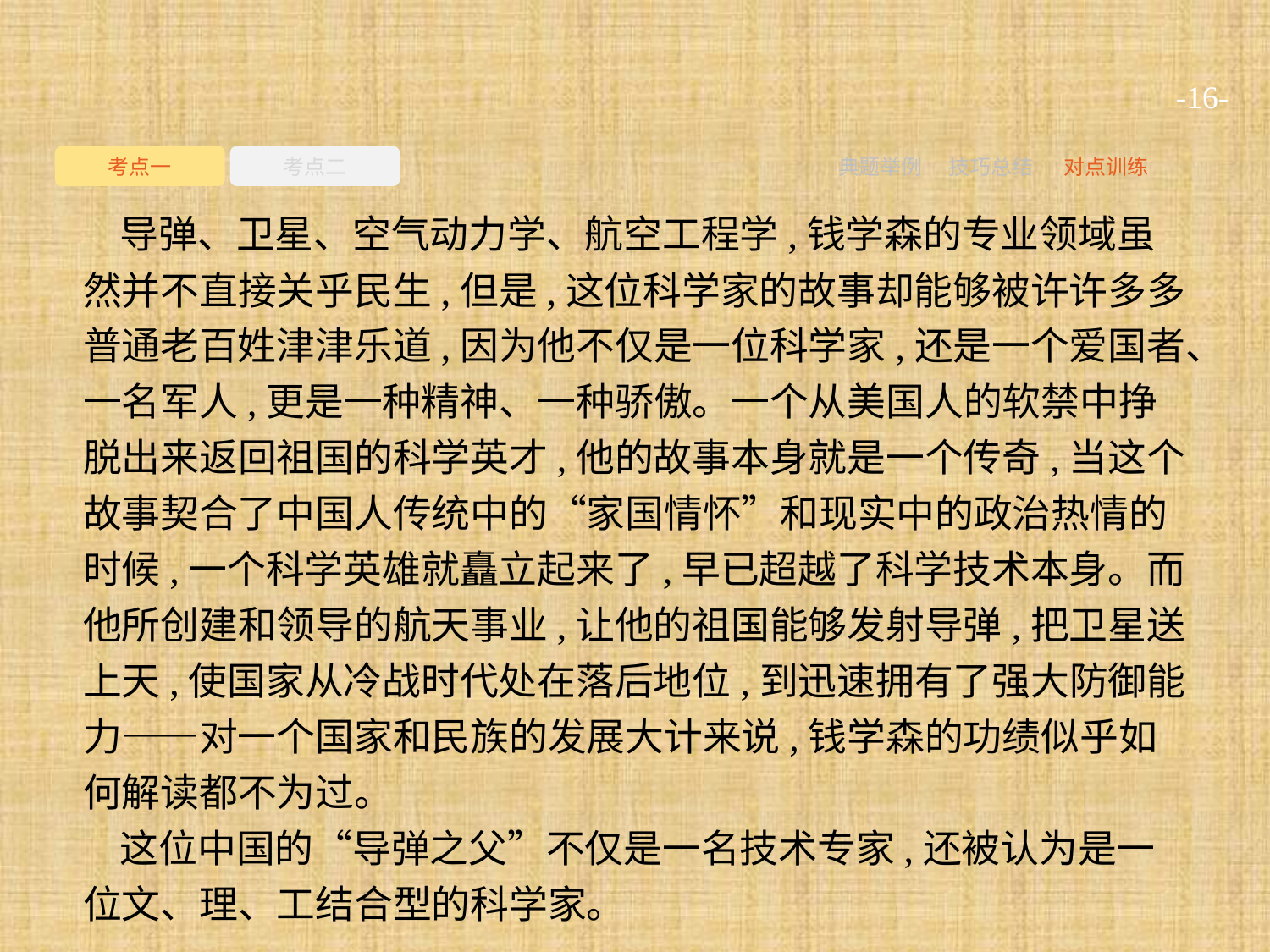

-16-
考点一
考点二
典题举例
技巧总结
对点训练
导弹、卫星、空气动力学、航空工程学,钱学森的专业领域虽然并不直接关乎民生,但是,这位科学家的故事却能够被许许多多普通老百姓津津乐道,因为他不仅是一位科学家,还是一个爱国者、一名军人,更是一种精神、一种骄傲。一个从美国人的软禁中挣脱出来返回祖国的科学英才,他的故事本身就是一个传奇,当这个故事契合了中国人传统中的“家国情怀”和现实中的政治热情的时候,一个科学英雄就矗立起来了,早已超越了科学技术本身。而他所创建和领导的航天事业,让他的祖国能够发射导弹,把卫星送上天,使国家从冷战时代处在落后地位,到迅速拥有了强大防御能力——对一个国家和民族的发展大计来说,钱学森的功绩似乎如何解读都不为过。
这位中国的“导弹之父”不仅是一名技术专家,还被认为是一位文、理、工结合型的科学家。